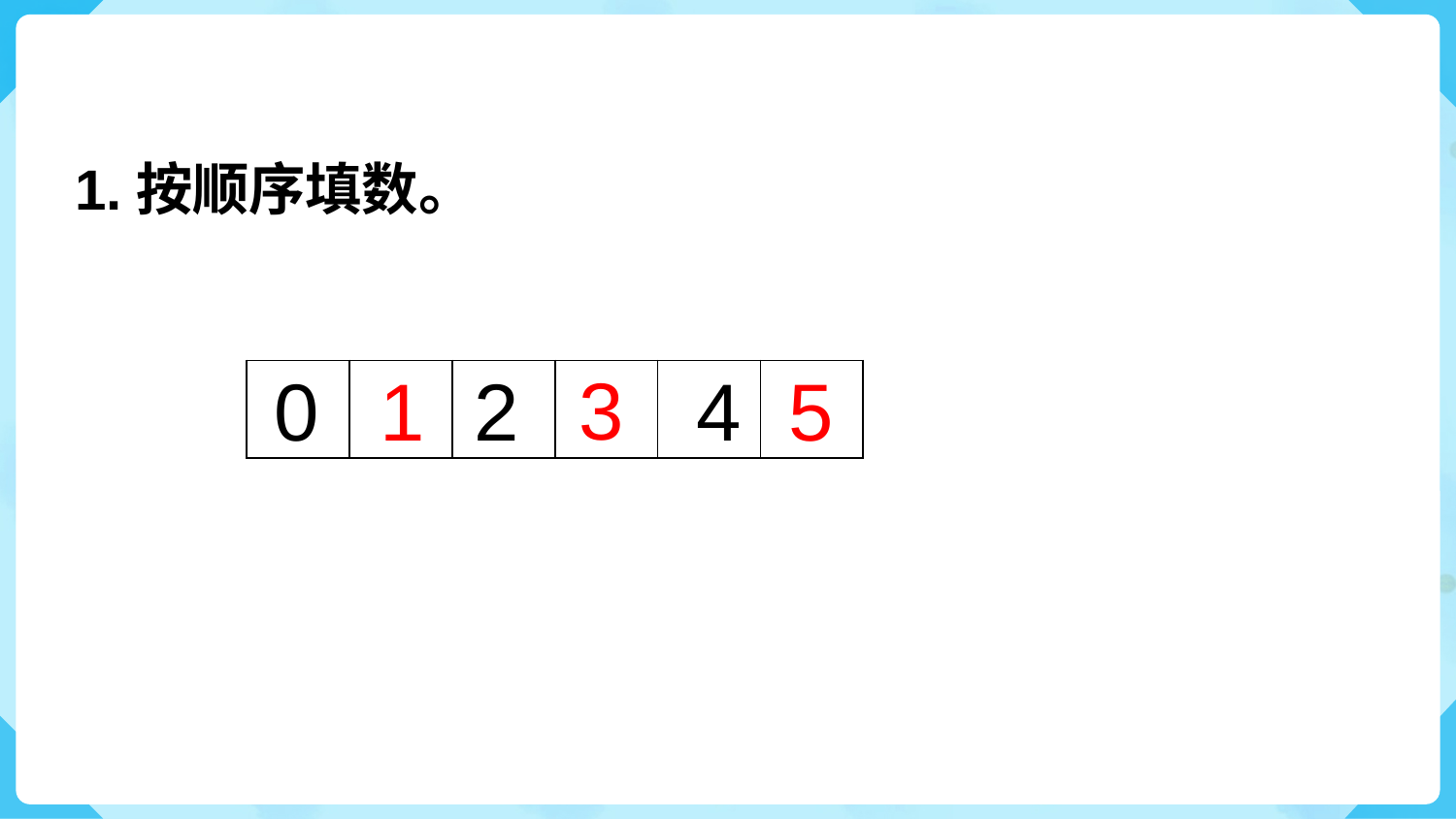

1.按顺序填数。
3
1
2
0
4
5
|  |  |  |  |  |  |
| --- | --- | --- | --- | --- | --- |